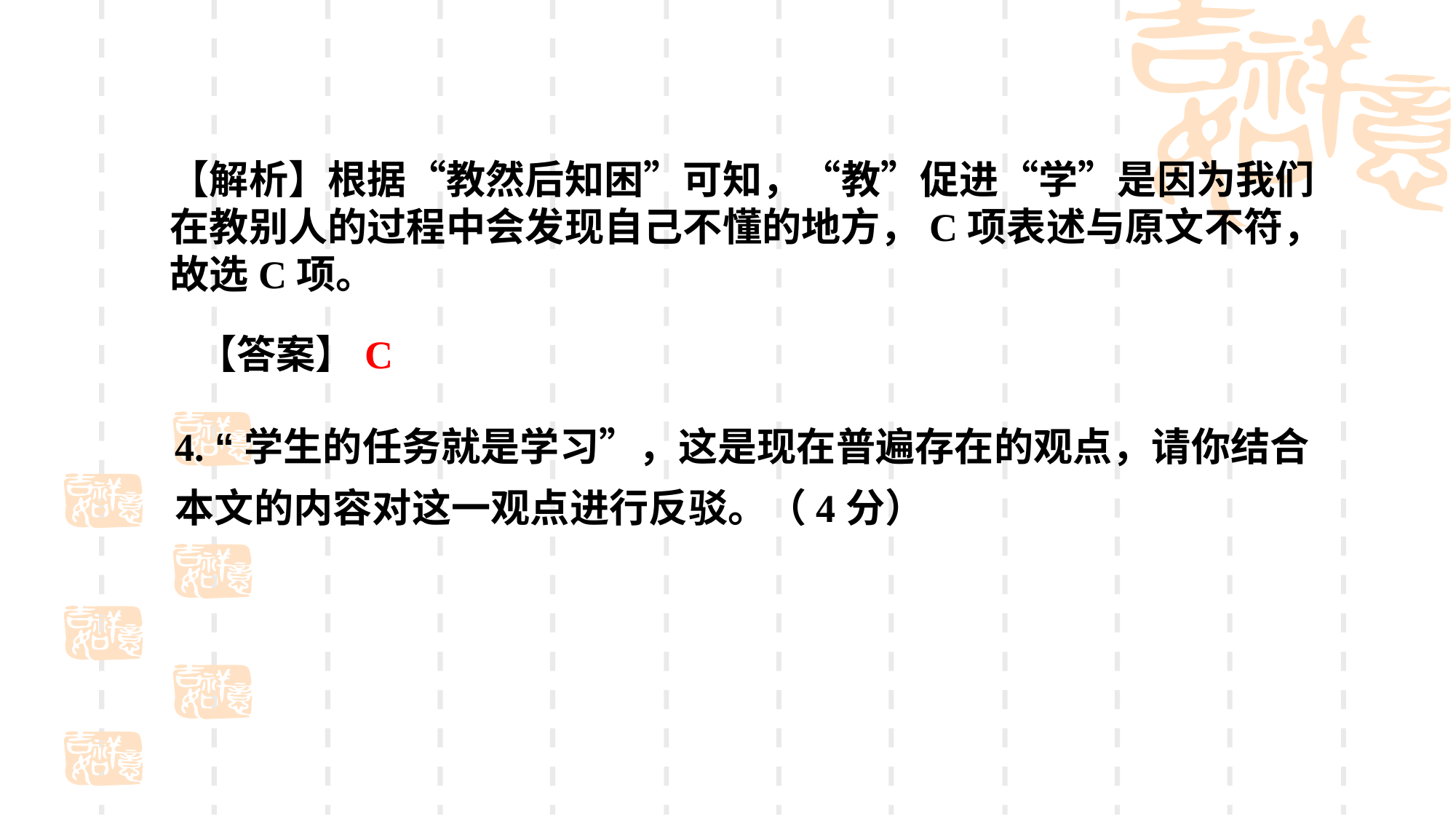

【解析】根据“教然后知困”可知，“教”促进“学”是因为我们在教别人的过程中会发现自己不懂的地方，C项表述与原文不符，故选C项。
【答案】C
4. “学生的任务就是学习”，这是现在普遍存在的观点，请你结合本文的内容对这一观点进行反驳。（4分）